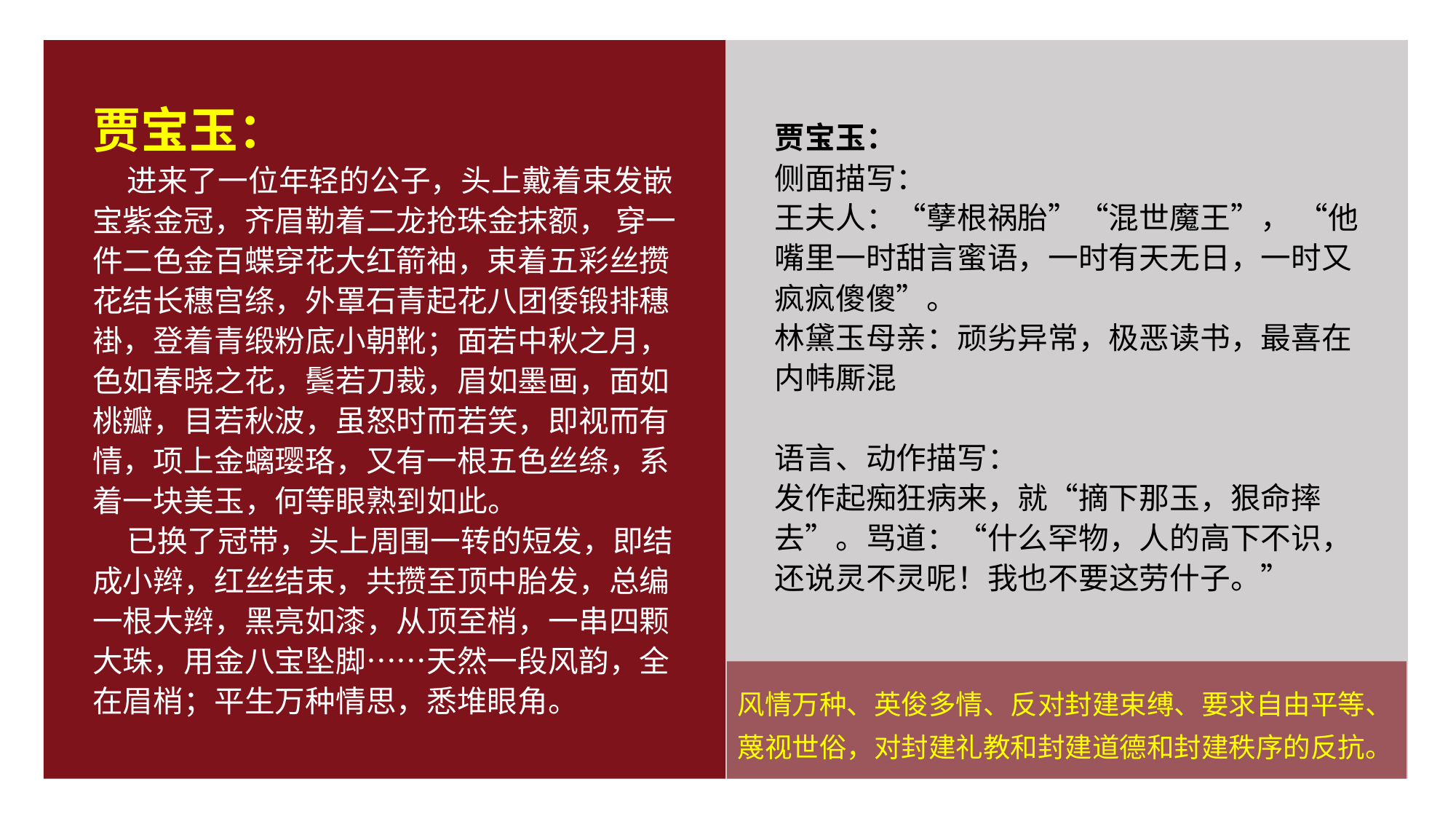

贾宝玉：
    进来了一位年轻的公子，头上戴着束发嵌宝紫金冠，齐眉勒着二龙抢珠金抹额， 穿一件二色金百蝶穿花大红箭袖，束着五彩丝攒花结长穗宫绦，外罩石青起花八团倭锻排穗褂，登着青缎粉底小朝靴；面若中秋之月，色如春晓之花，鬓若刀裁，眉如墨画，面如桃瓣，目若秋波，虽怒时而若笑，即视而有情，项上金螭璎珞，又有一根五色丝绦，系着一块美玉，何等眼熟到如此。
    已换了冠带，头上周围一转的短发，即结成小辫，红丝结束，共攒至顶中胎发，总编一根大辫，黑亮如漆，从顶至梢，一串四颗大珠，用金八宝坠脚……天然一段风韵，全在眉梢；平生万种情思，悉堆眼角。
贾宝玉：
侧面描写：
王夫人：“孽根祸胎”“混世魔王”， “他嘴里一时甜言蜜语，一时有天无日，一时又疯疯傻傻”。
林黛玉母亲：顽劣异常，极恶读书，最喜在内帏厮混

语言、动作描写：
发作起痴狂病来，就“摘下那玉，狠命摔去”。骂道：“什么罕物，人的高下不识，还说灵不灵呢！我也不要这劳什子。”
风情万种、英俊多情、反对封建束缚、要求自由平等、蔑视世俗，对封建礼教和封建道德和封建秩序的反抗。